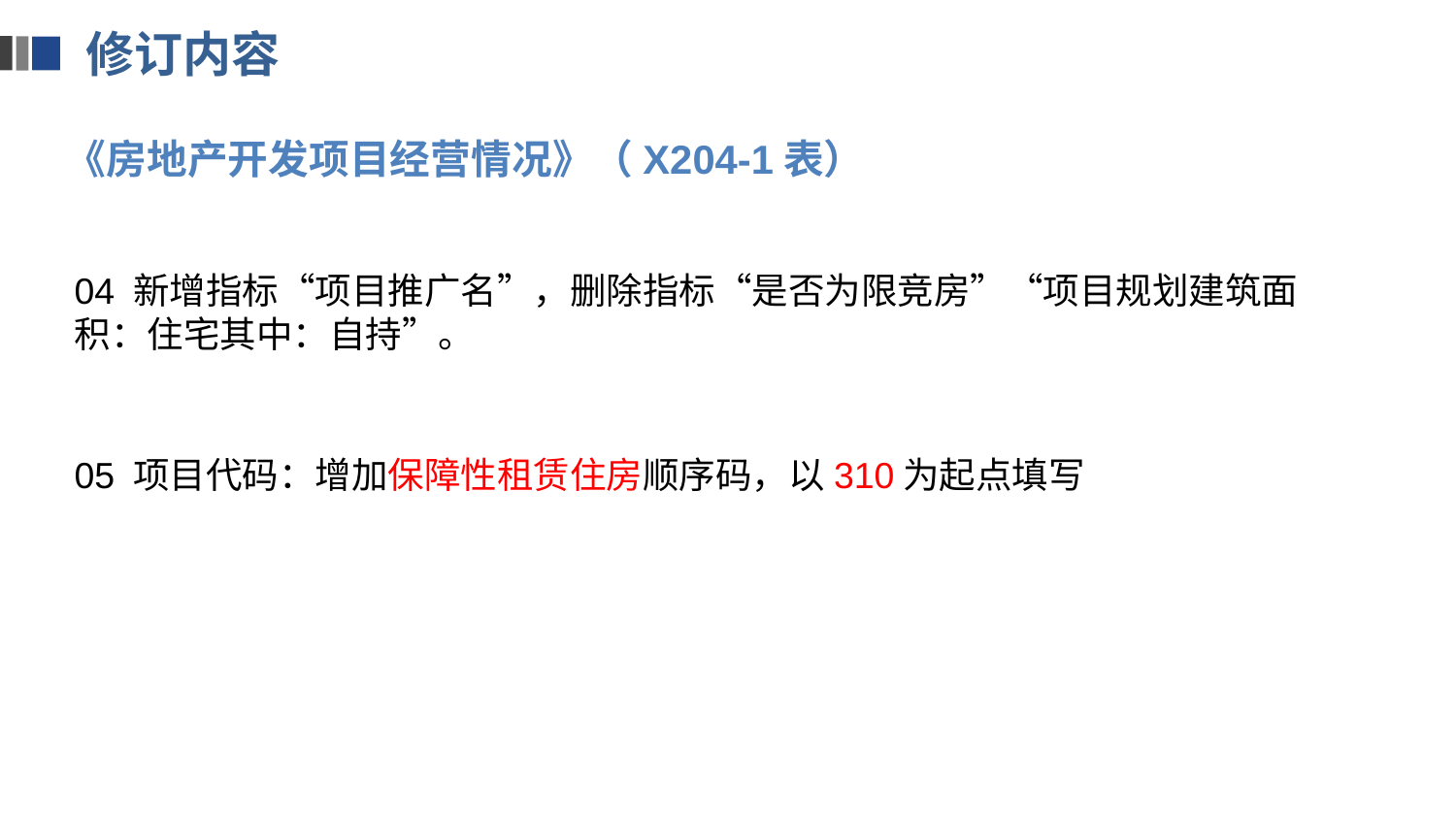

修订内容

《房地产开发项目经营情况》（X204-1表）
04 新增指标“项目推广名”，删除指标“是否为限竞房”“项目规划建筑面积：住宅其中：自持”。
05 项目代码：增加保障性租赁住房顺序码，以310为起点填写